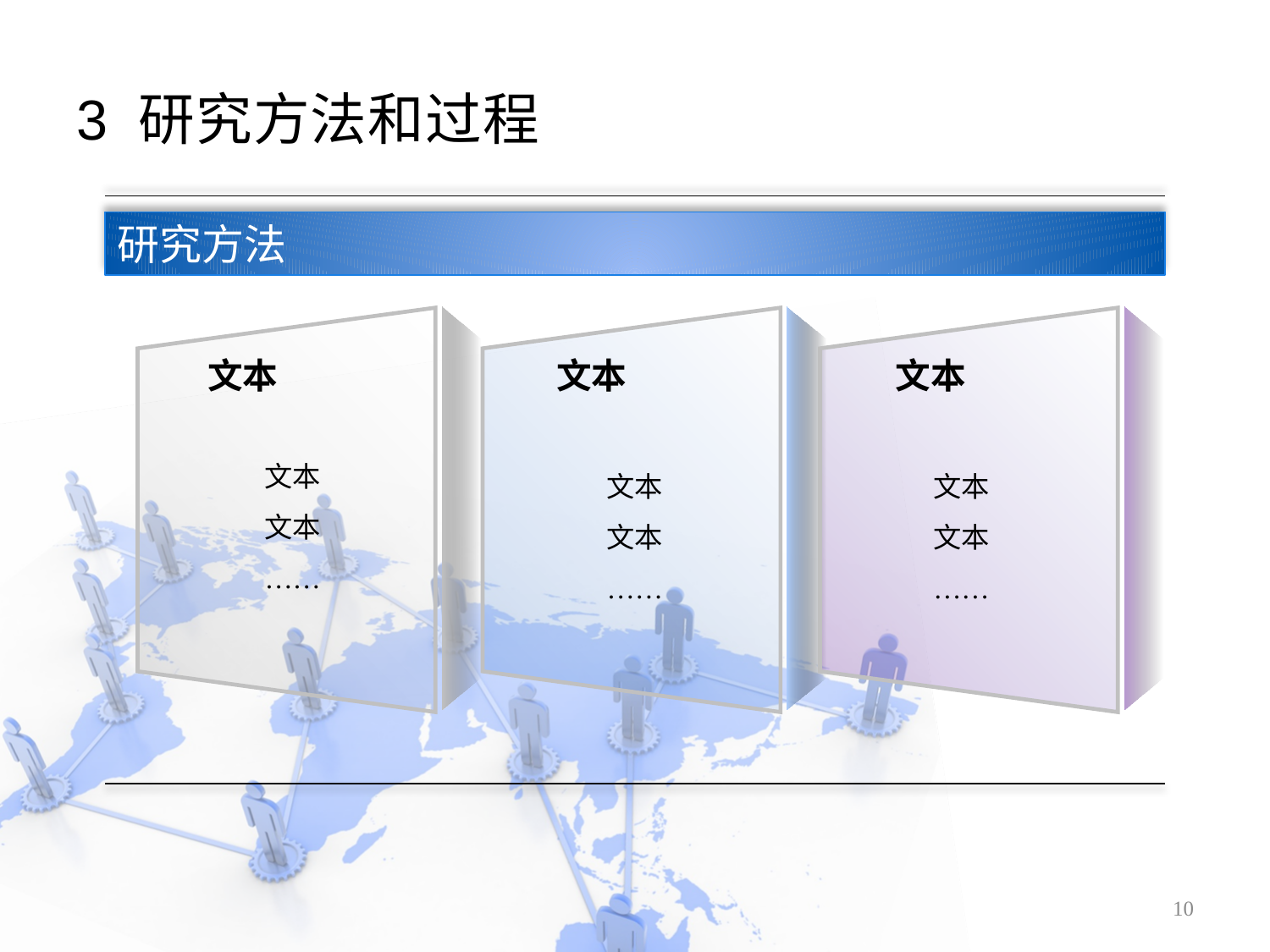

# 3 研究方法和过程
研究方法
文本
文本
文本

文本
文本
……
文本
文本
……
文本
文本
……

10